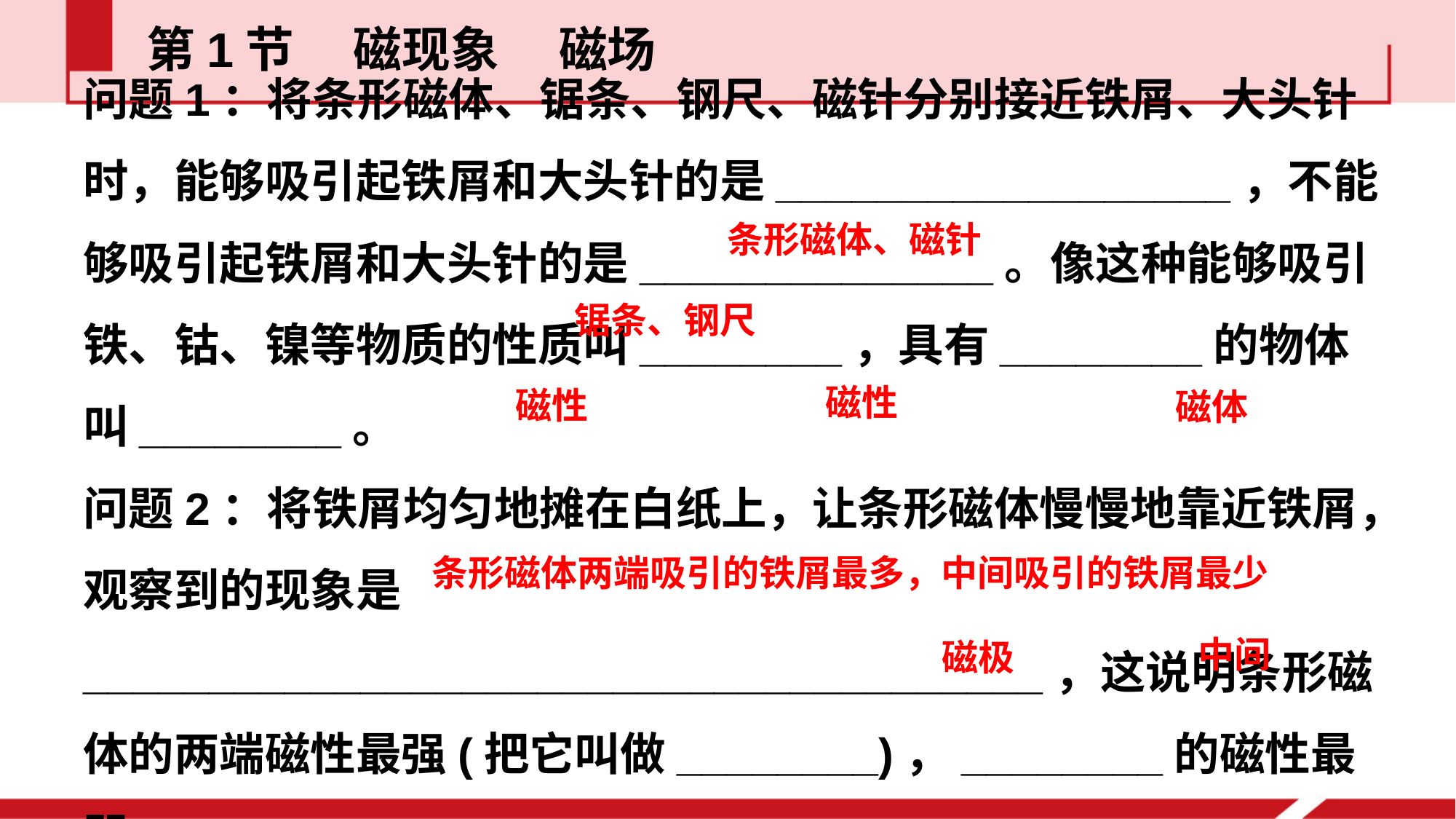

第1节  磁现象  磁场
问题1：将条形磁体、锯条、钢尺、磁针分别接近铁屑、大头针时，能够吸引起铁屑和大头针的是__________________，不能够吸引起铁屑和大头针的是______________。像这种能够吸引铁、钴、镍等物质的性质叫________，具有________的物体叫________。
问题2：将铁屑均匀地摊在白纸上，让条形磁体慢慢地靠近铁屑，观察到的现象是______________________________________，这说明条形磁体的两端磁性最强(把它叫做________)，________的磁性最弱。
条形磁体、磁针
锯条、钢尺
磁性
磁性
磁体
条形磁体两端吸引的铁屑最多，中间吸引的铁屑最少

中间
磁极